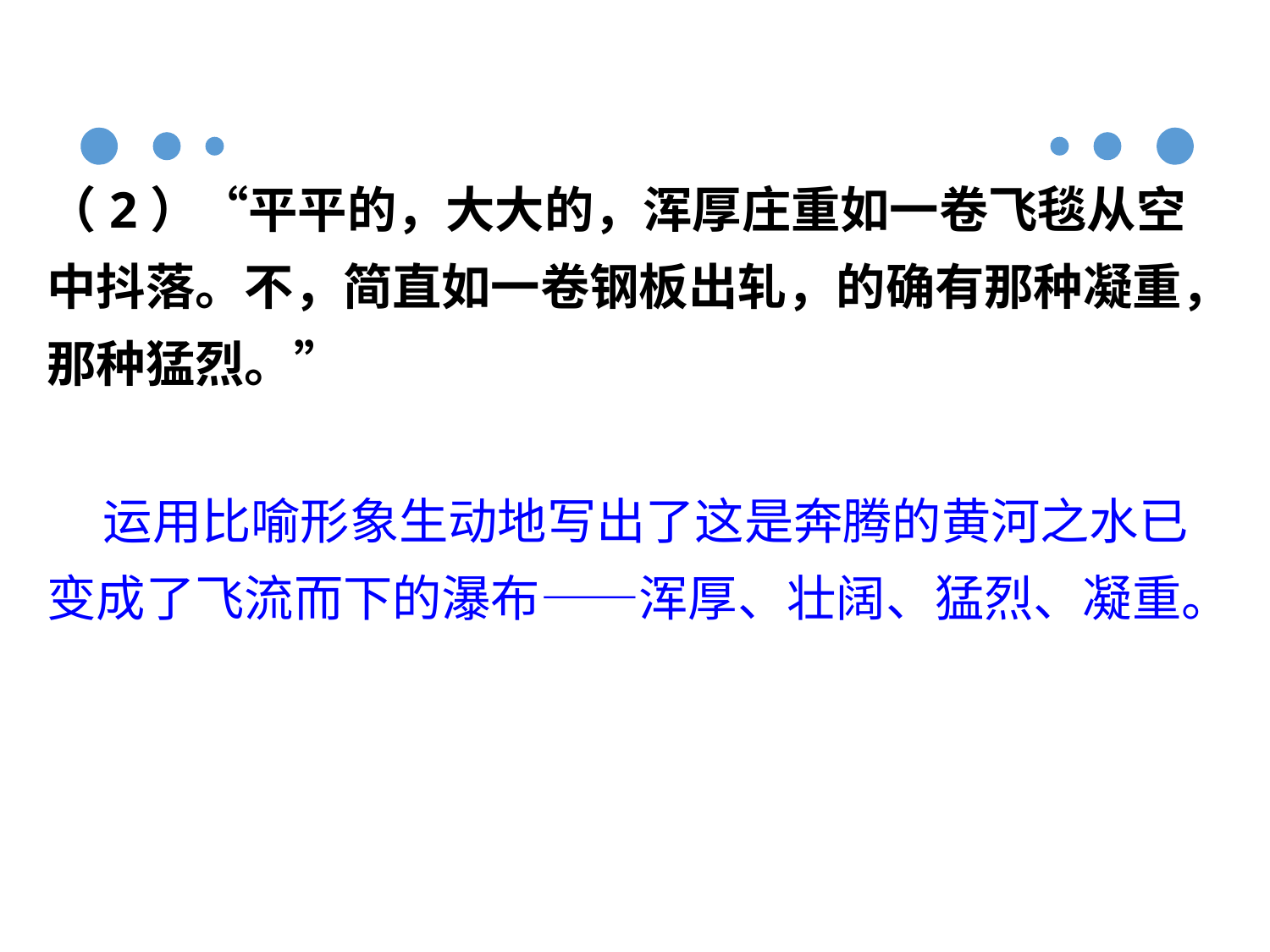

（2）“平平的，大大的，浑厚庄重如一卷飞毯从空中抖落。不，简直如一卷钢板出轧，的确有那种凝重，那种猛烈。”
    运用比喻形象生动地写出了这是奔腾的黄河之水已变成了飞流而下的瀑布——浑厚、壮阔、猛烈、凝重。